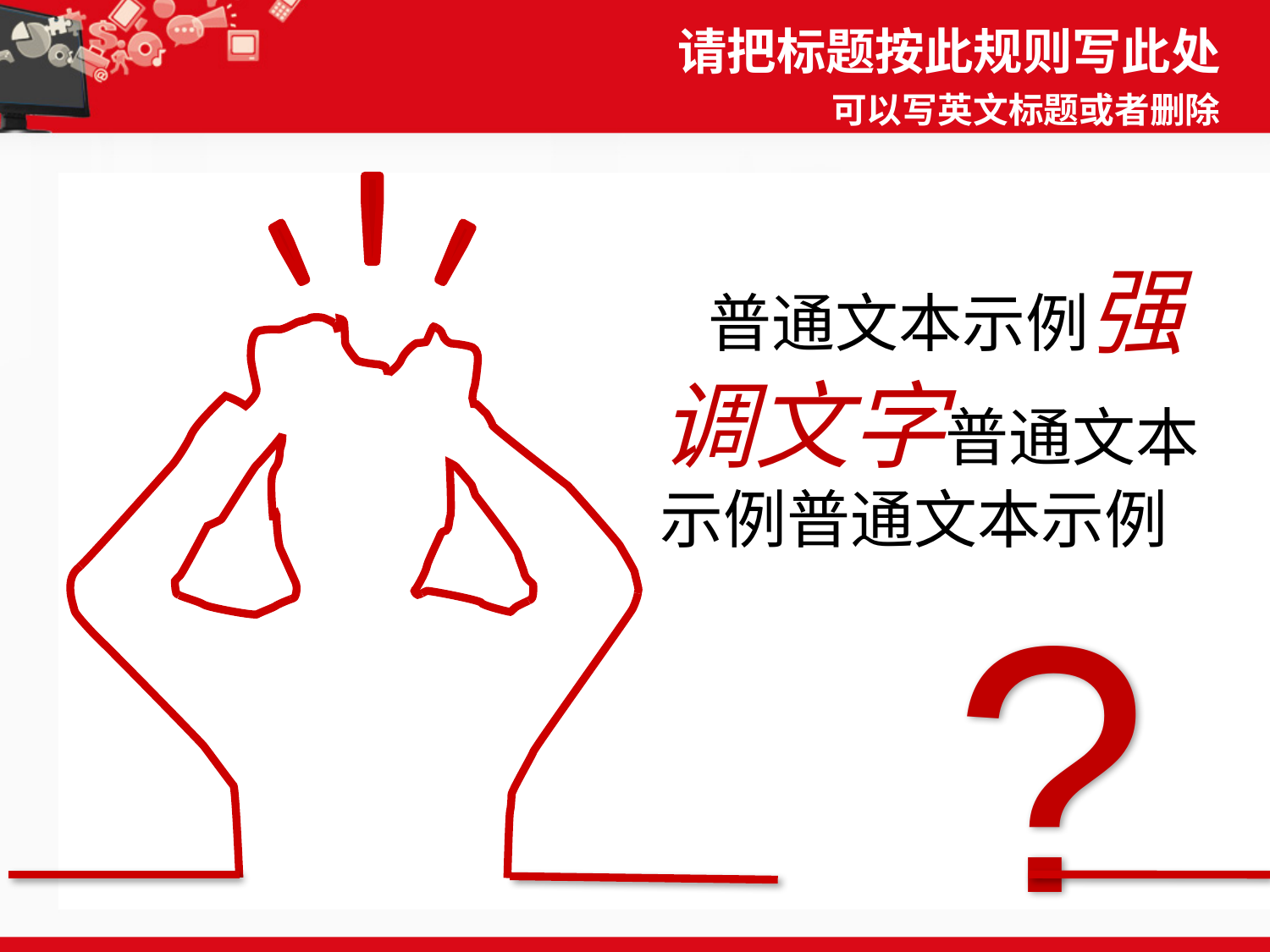

请把标题按此规则写此处
可以写英文标题或者删除

  普通文本示例强调文字普通文本示例普通文本示例

?